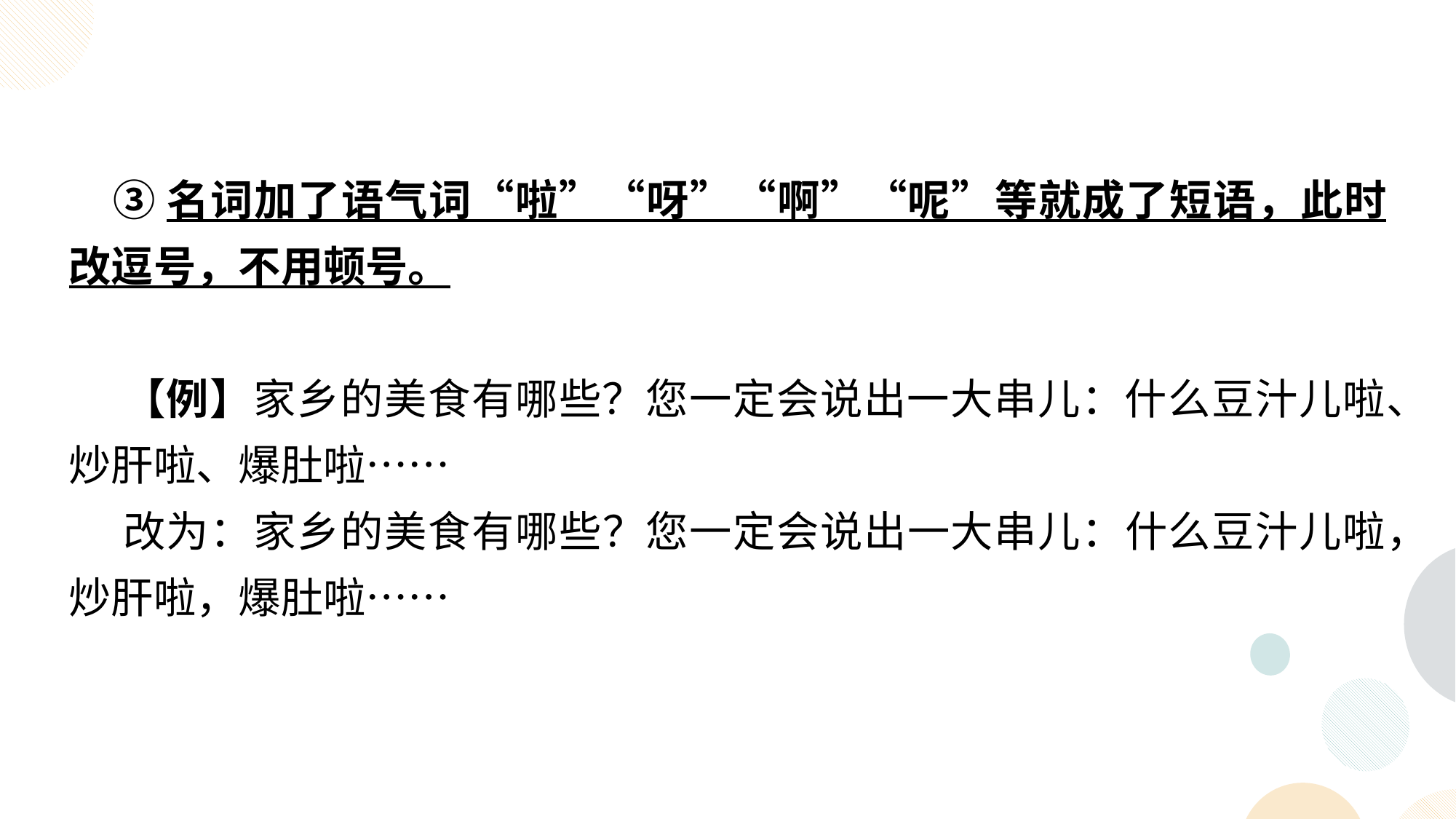

③名词加了语气词“啦”“呀”“啊”“呢”等就成了短语，此时改逗号，不用顿号。

    【例】家乡的美食有哪些？您一定会说出一大串儿：什么豆汁儿啦、炒肝啦、爆肚啦……
    改为：家乡的美食有哪些？您一定会说出一大串儿：什么豆汁儿啦，炒肝啦，爆肚啦……